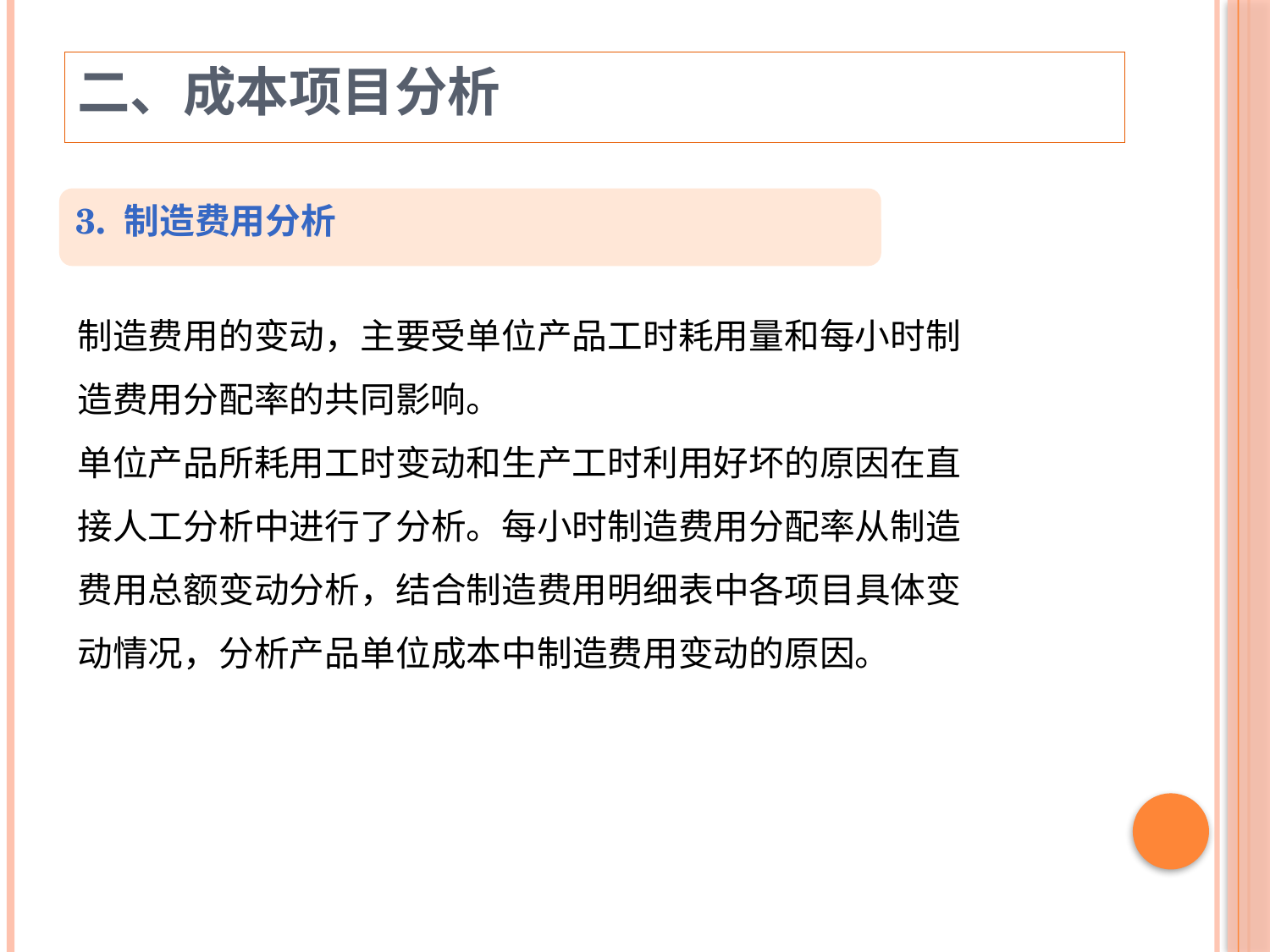

二、成本项目分析
3. 制造费用分析
制造费用的变动，主要受单位产品工时耗用量和每小时制造费用分配率的共同影响。
单位产品所耗用工时变动和生产工时利用好坏的原因在直接人工分析中进行了分析。每小时制造费用分配率从制造费用总额变动分析，结合制造费用明细表中各项目具体变动情况，分析产品单位成本中制造费用变动的原因。